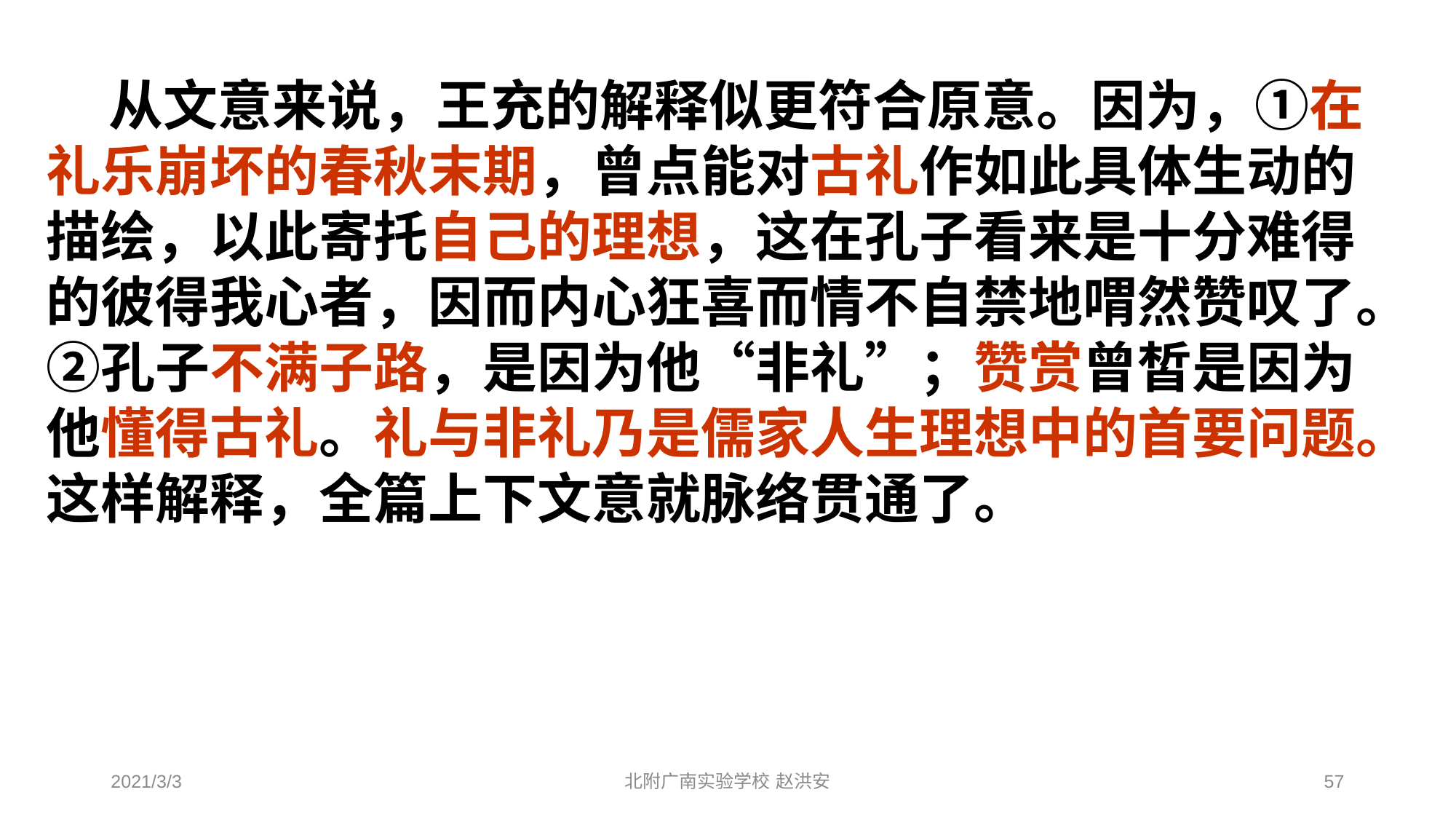

从文意来说，王充的解释似更符合原意。因为，①在礼乐崩坏的春秋末期，曾点能对古礼作如此具体生动的描绘，以此寄托自己的理想，这在孔子看来是十分难得的彼得我心者，因而内心狂喜而情不自禁地喟然赞叹了。②孔子不满子路，是因为他“非礼”；赞赏曾皙是因为他懂得古礼。礼与非礼乃是儒家人生理想中的首要问题。这样解释，全篇上下文意就脉络贯通了。
2021/3/3
北附广南实验学校 赵洪安
57